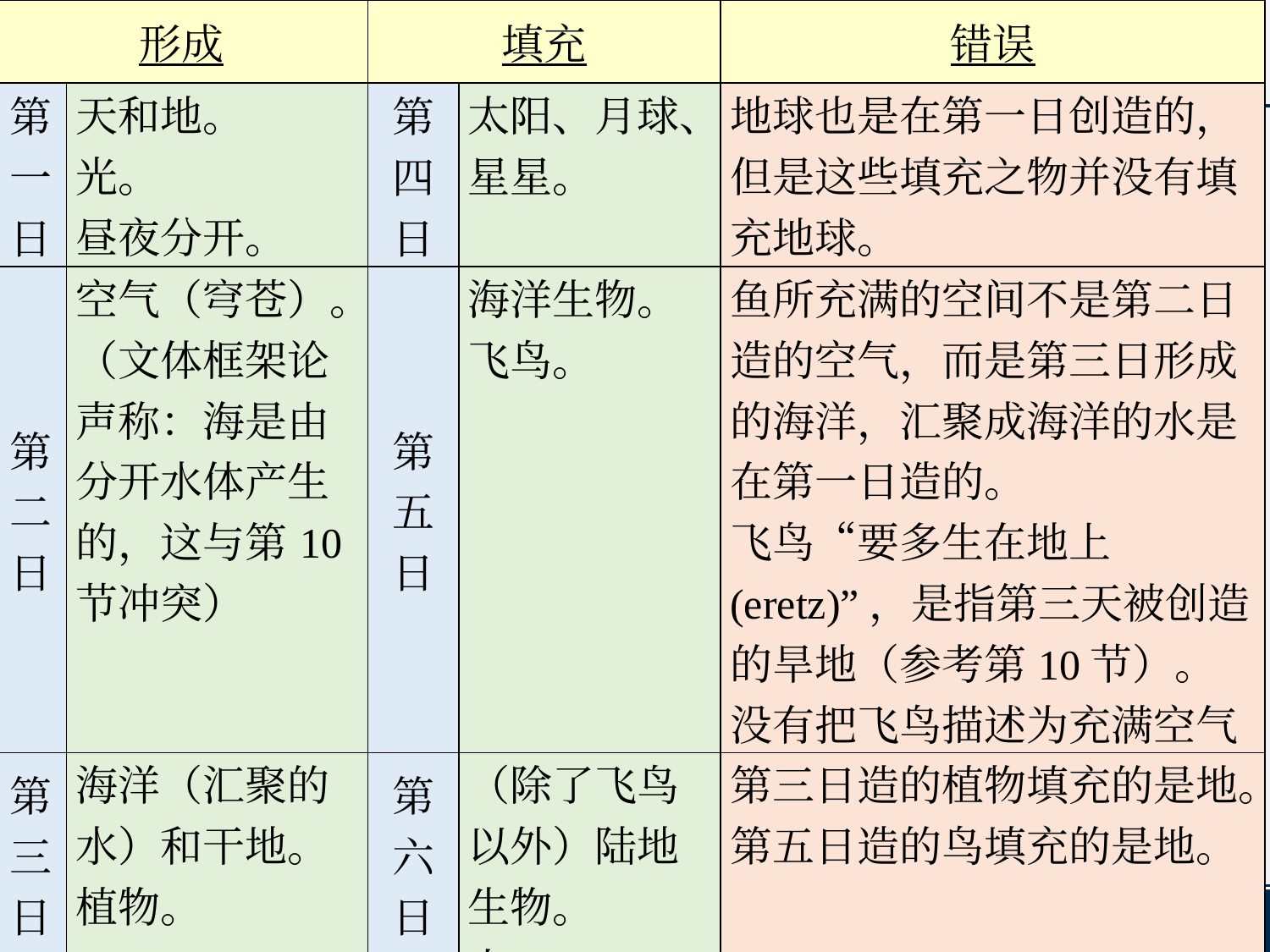

| 形成 |  | 填充 |  | 错误 |
| --- | --- | --- | --- | --- |
| 第一日 | 天和地。 光。 昼夜分开。 | 第四日 | 太阳、月球、星星。 | 地球也是在第一日创造的，但是这些填充之物并没有填充地球。 |
| 第二日 | 空气（穹苍）。 （文体框架论声称：海是由分开水体产生的，这与第10节冲突） | 第五日 | 海洋生物。 飞鸟。 | 鱼所充满的空间不是第二日造的空气，而是第三日形成的海洋，汇聚成海洋的水是在第一日造的。 飞鸟“要多生在地上(eretz)”，是指第三天被创造的旱地（参考第10节）。 没有把飞鸟描述为充满空气（穹苍）。 |
| 第三日 | 海洋（汇聚的水）和干地。 植物。 | 第六日 | （除了飞鸟以外）陆地生物。 人。 | 第三日造的植物填充的是地。 第五日造的鸟填充的是地。 |
文体框架论：
1